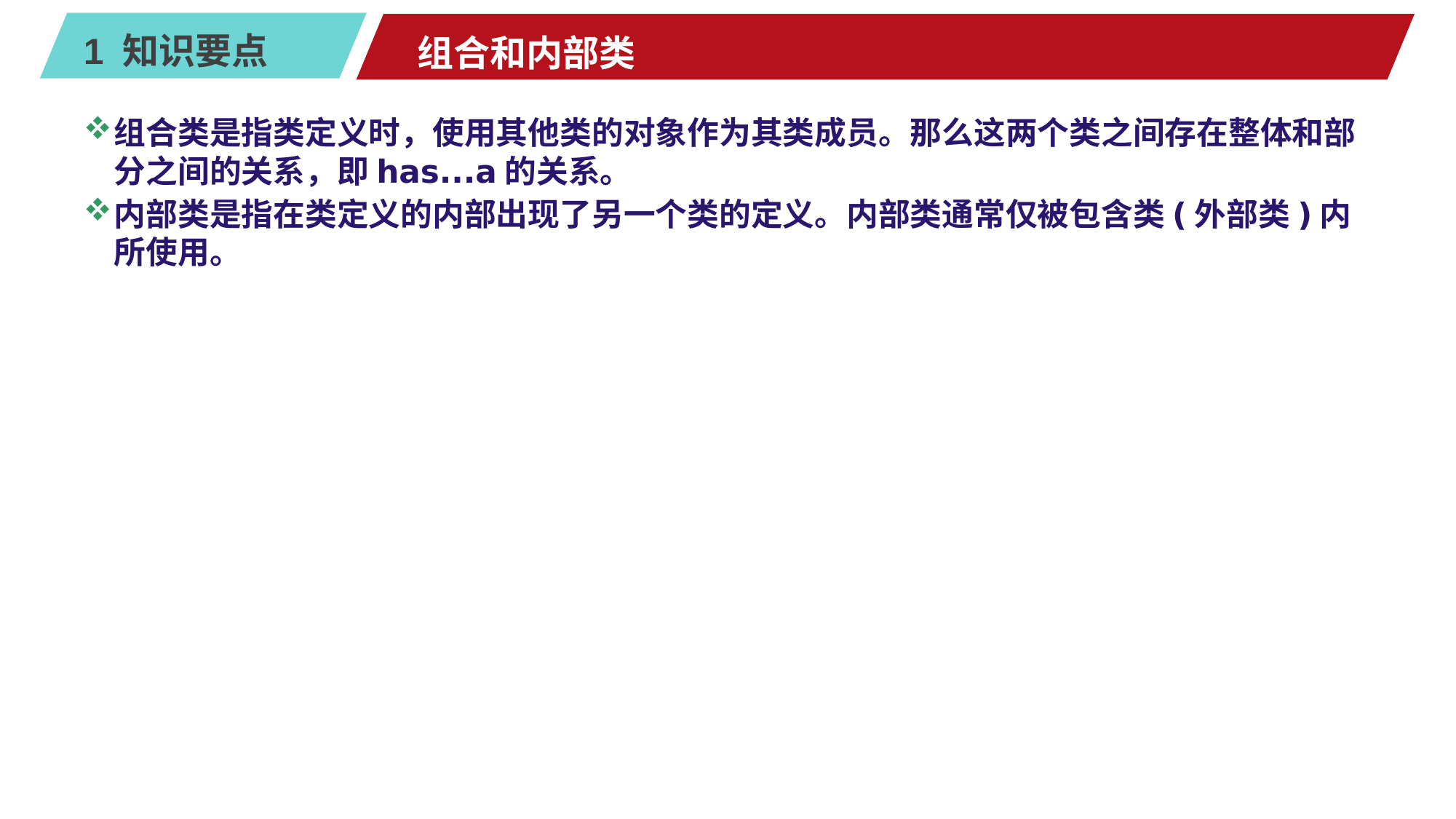

# 组合和内部类
组合类是指类定义时，使用其他类的对象作为其类成员。那么这两个类之间存在整体和部分之间的关系，即has...a的关系。
内部类是指在类定义的内部出现了另一个类的定义。内部类通常仅被包含类(外部类)内所使用。